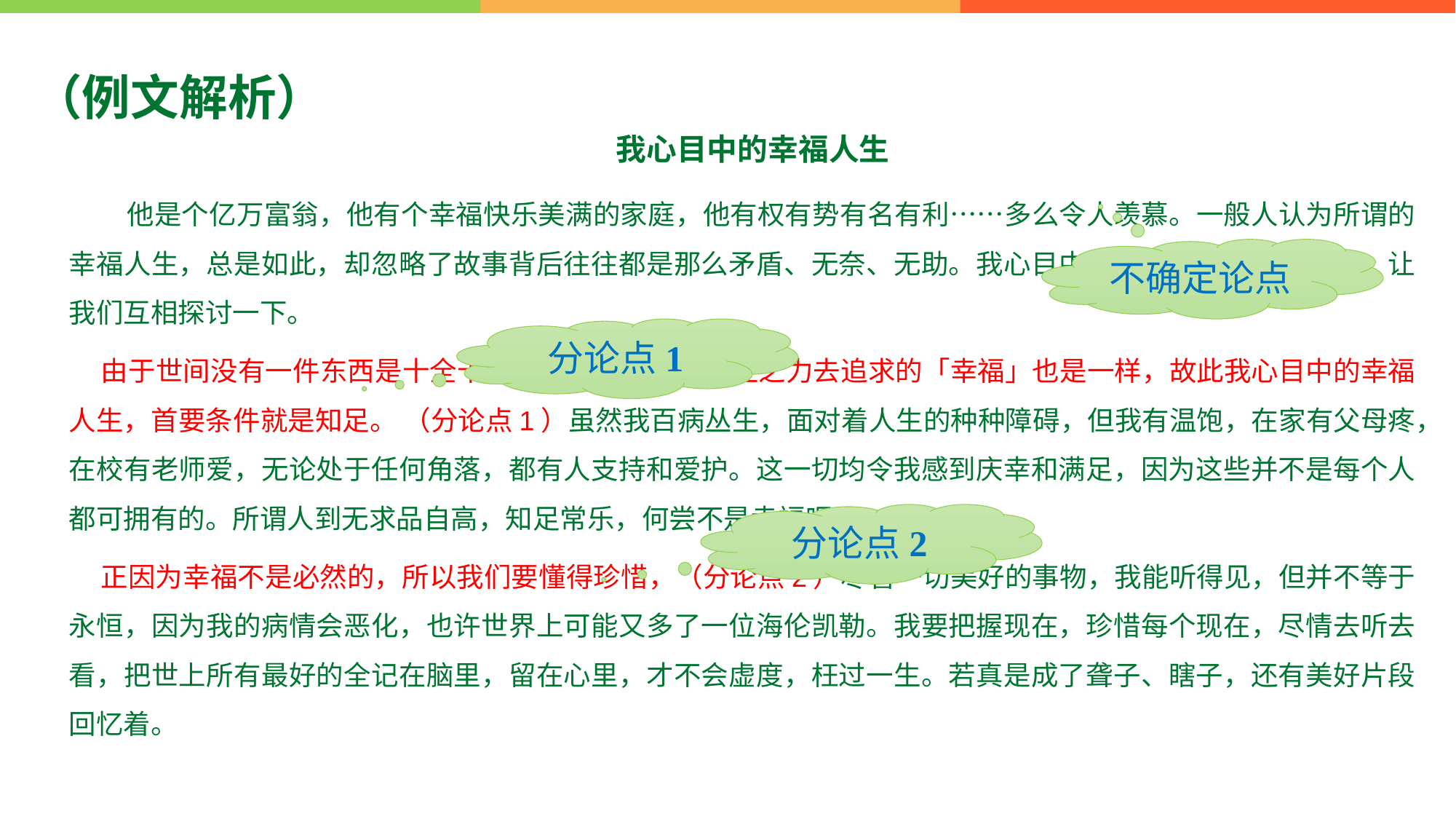

# （例文解析）
  我心目中的幸福人生
　　他是个亿万富翁，他有个幸福快乐美满的家庭，他有权有势有名有利……多么令人羡慕。一般人认为所谓的幸福人生，总是如此，却忽略了故事背后往往都是那么矛盾、无奈、无助。我心目中的幸福人生又是怎样的，让我们互相探讨一下。
    由于世间没有一件东西是十全十美的，所以我们穷一生之力去追求的「幸福」也是一样，故此我心目中的幸福人生，首要条件就是知足。 （分论点1）虽然我百病丛生，面对着人生的种种障碍，但我有温饱，在家有父母疼，在校有老师爱，无论处于任何角落，都有人支持和爱护。这一切均令我感到庆幸和满足，因为这些并不是每个人都可拥有的。所谓人到无求品自高，知足常乐，何尝不是幸福呢！
    正因为幸福不是必然的，所以我们要懂得珍惜，（分论点2）尽管一切美好的事物，我能听得见，但并不等于永恒，因为我的病情会恶化，也许世界上可能又多了一位海伦凯勒。我要把握现在，珍惜每个现在，尽情去听去看，把世上所有最好的全记在脑里，留在心里，才不会虚度，枉过一生。若真是成了聋子、瞎子，还有美好片段回忆着。

不确定论点
分论点1
分论点2